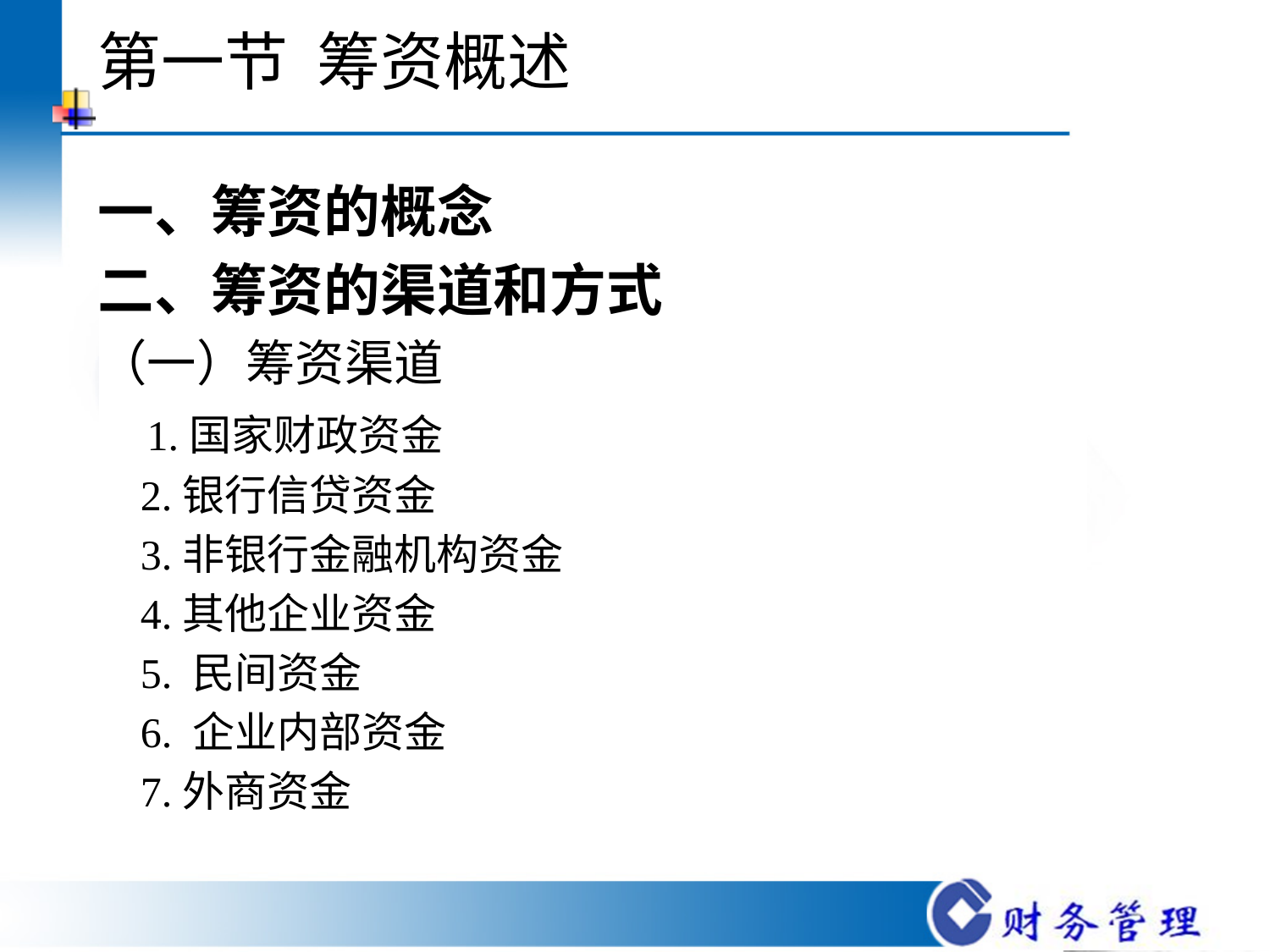

# 第一节  筹资概述
一、筹资的概念
二、筹资的渠道和方式
（一）筹资渠道
    1.国家财政资金
    2.银行信贷资金
    3.非银行金融机构资金
    4.其他企业资金
    5. 民间资金
    6. 企业内部资金
    7.外商资金
3